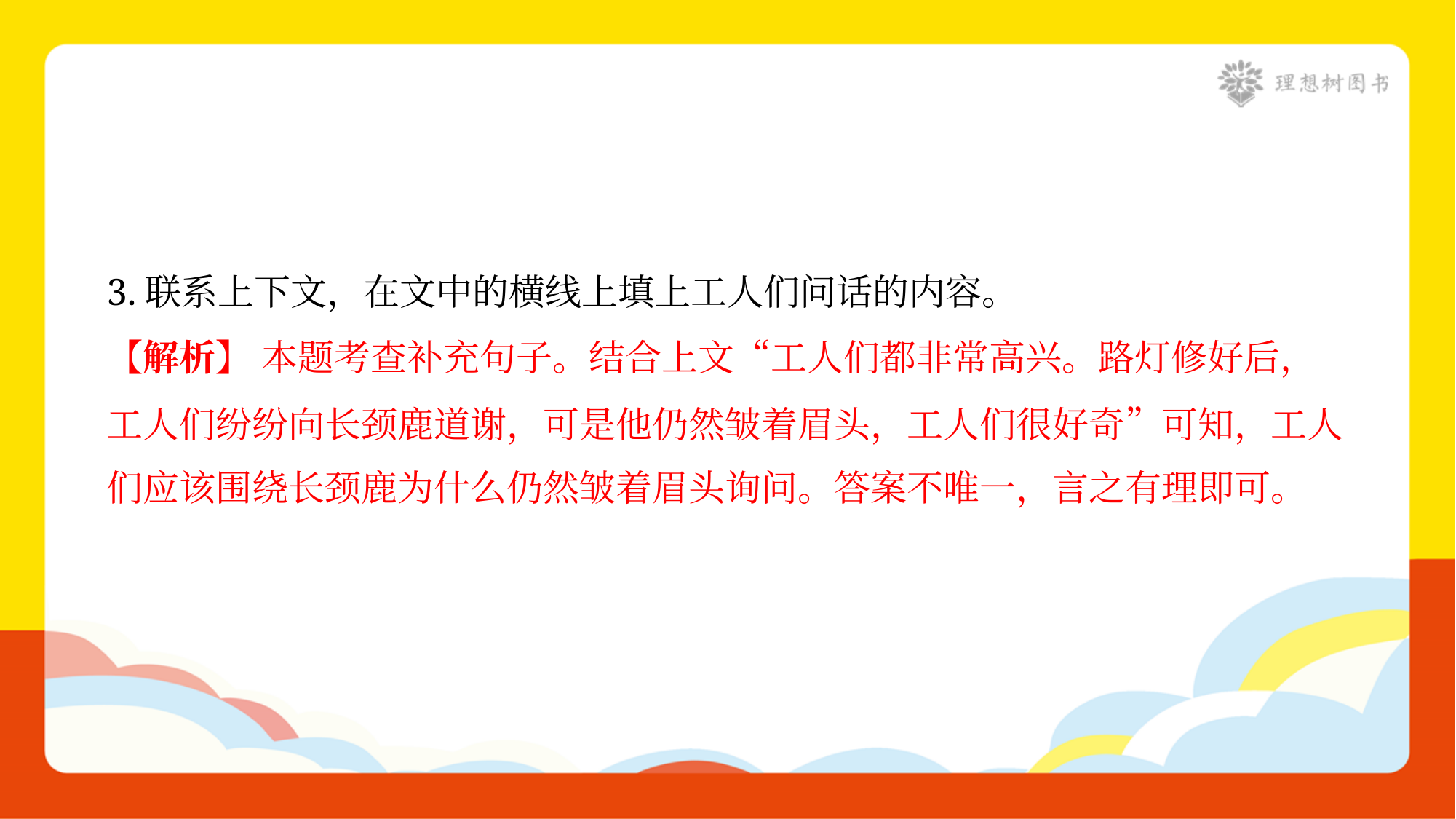

3.联系上下文，在文中的横线上填上工人们问话的内容。
【解析】 本题考查补充句子。结合上文“工人们都非常高兴。路灯修好后，
工人们纷纷向长颈鹿道谢，可是他仍然皱着眉头，工人们很好奇”可知，工人
们应该围绕长颈鹿为什么仍然皱着眉头询问。答案不唯一，言之有理即可。